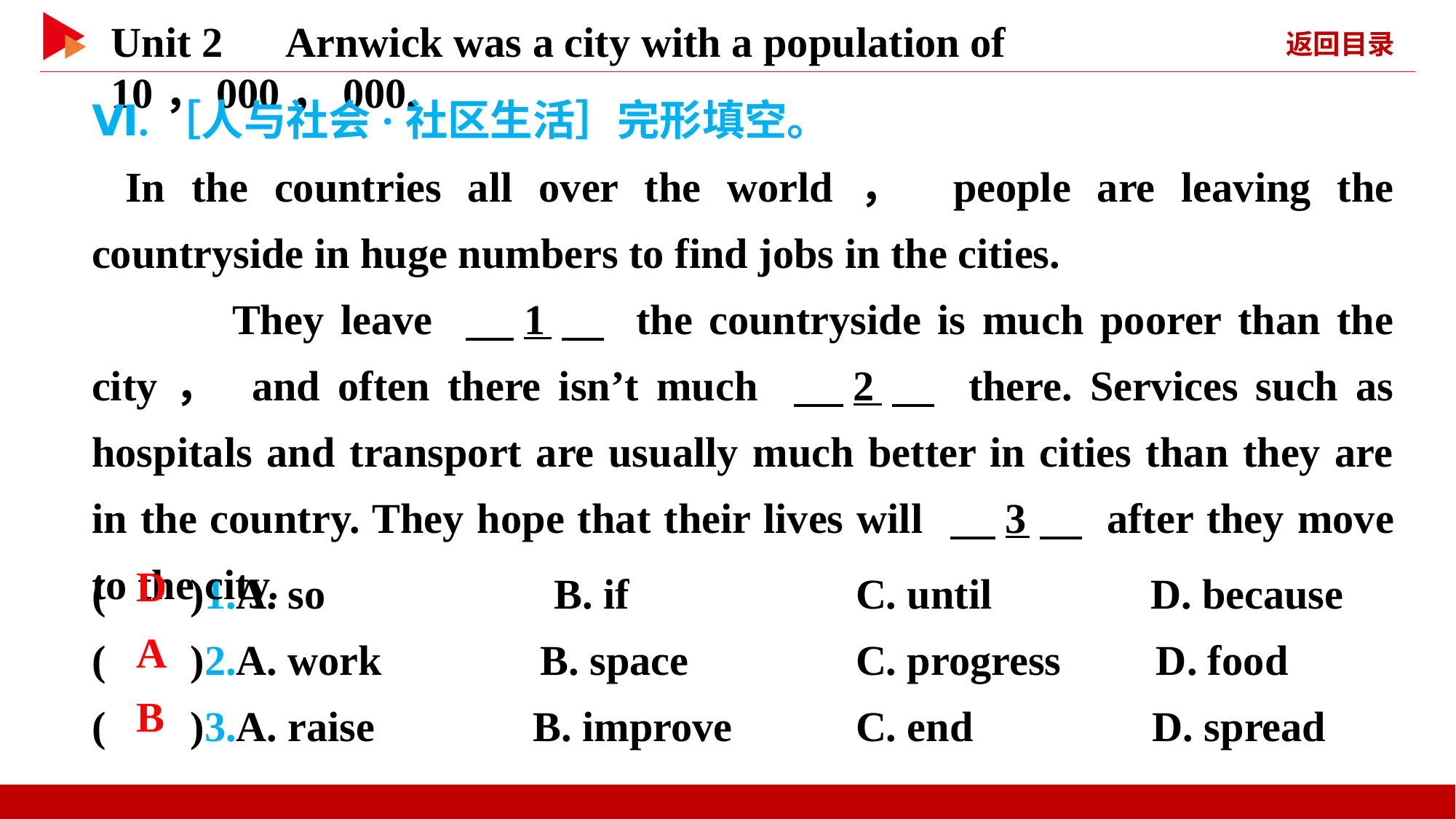

Ⅵ.［人与社会·社区生活］完形填空。
In the countries all over the world， people are leaving the countryside in huge numbers to find jobs in the cities.
　　They leave 　1　 the countryside is much poorer than the city， and often there isn’t much 　2　 there. Services such as hospitals and transport are usually much better in cities than they are in the country. They hope that their lives will 　3　 after they move to the city.
(        )1.A. so　　　　    B. if			C. until               D. because
(        )2.A. work               B. space		C. progress         D. food
(        )3.A. raise               B. improve		C. end                 D. spread
   D
   A
   B